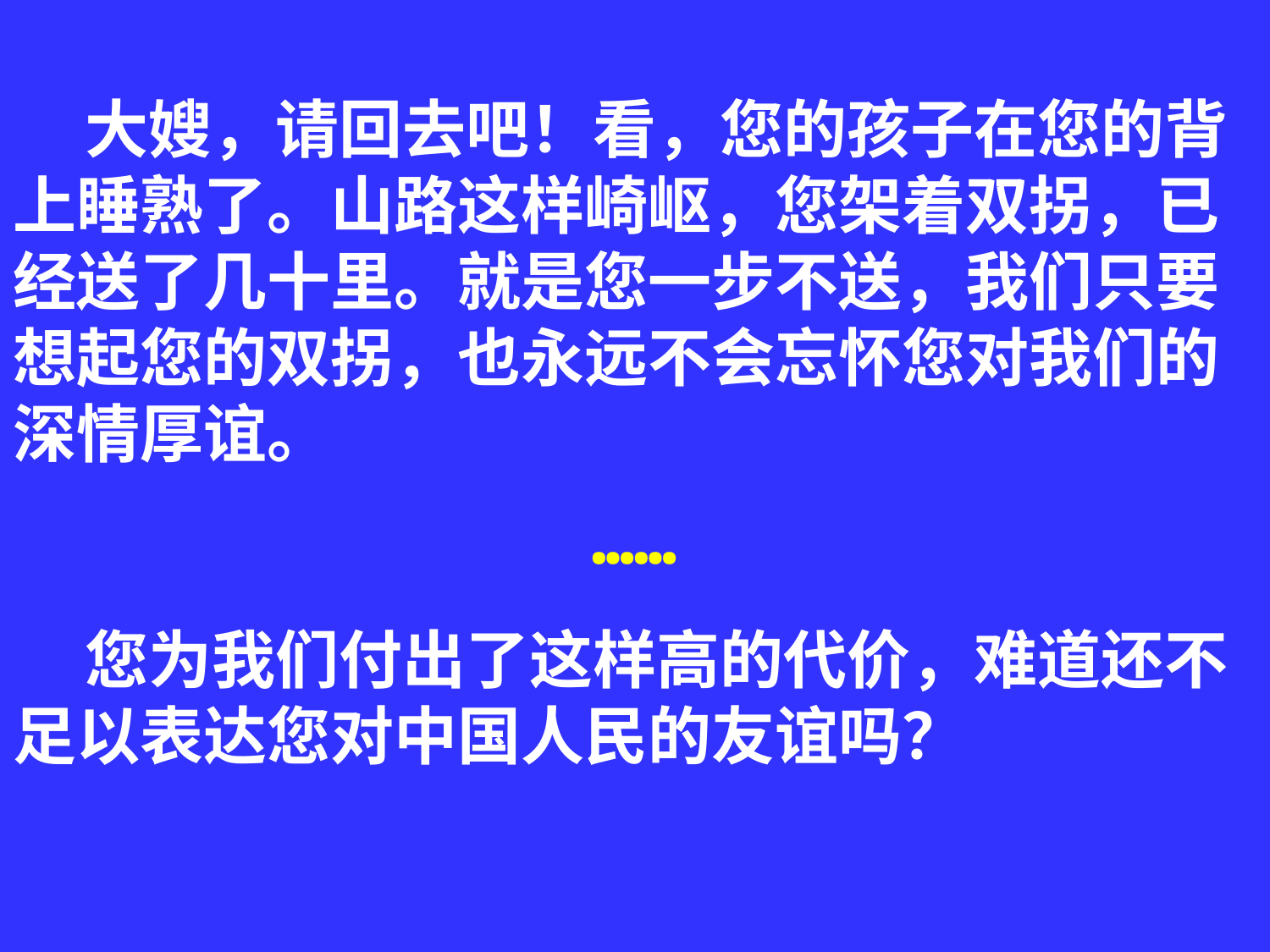

大嫂，请回去吧！看，您的孩子在您的背上睡熟了。山路这样崎岖，您架着双拐，已经送了几十里。就是您一步不送，我们只要想起您的双拐，也永远不会忘怀您对我们的深情厚谊。

……

    您为我们付出了这样高的代价，难道还不足以表达您对中国人民的友谊吗？